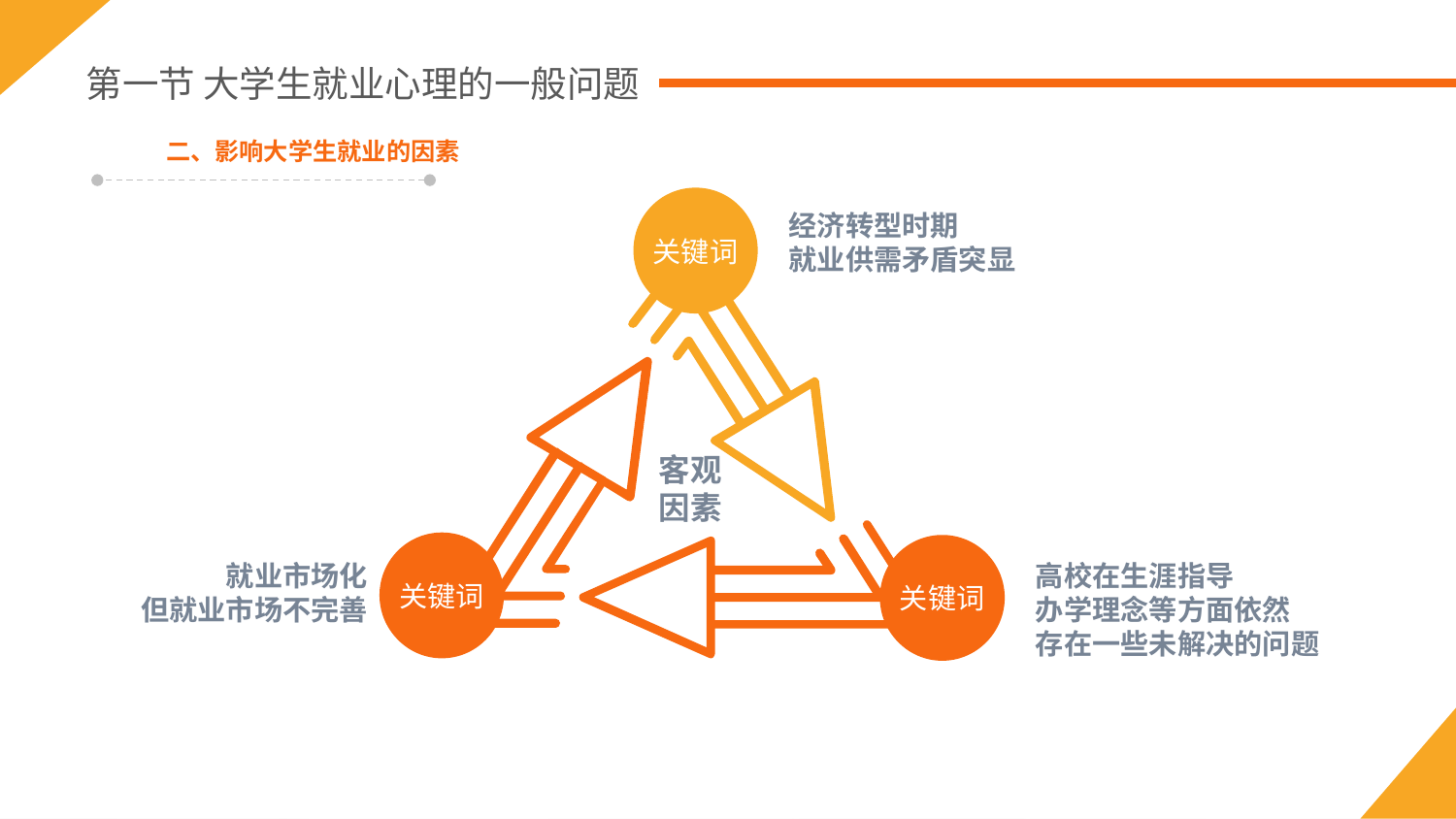

第一节 大学生就业心理的一般问题
二、影响大学生就业的因素
关键词

关键词
关键词
经济转型时期
就业供需矛盾突显
客观
因素
就业市场化
但就业市场不完善
高校在生涯指导
办学理念等方面依然
存在一些未解决的问题